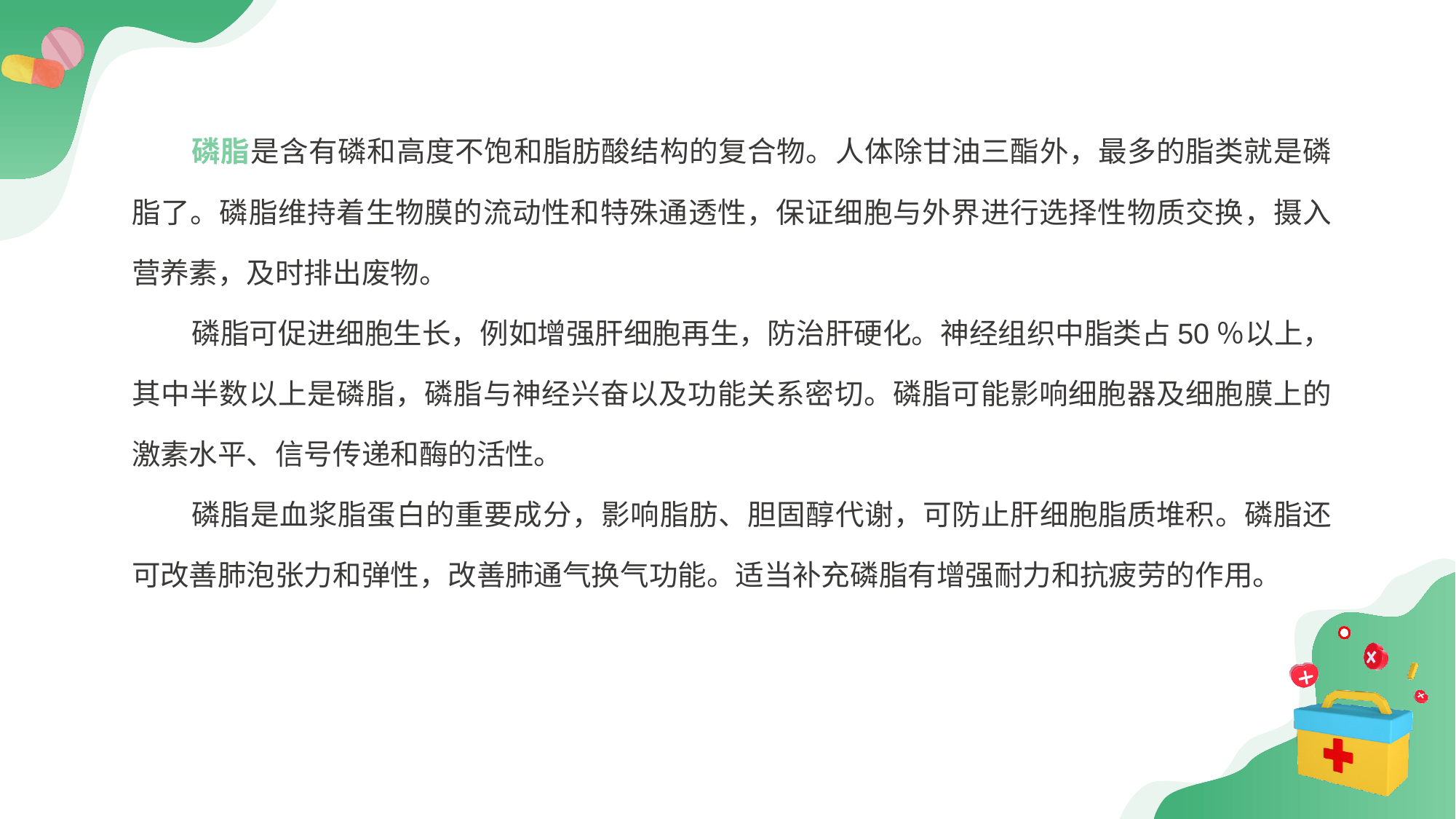

磷脂是含有磷和高度不饱和脂肪酸结构的复合物。人体除甘油三酯外，最多的脂类就是磷脂了。磷脂维持着生物膜的流动性和特殊通透性，保证细胞与外界进行选择性物质交换，摄入营养素，及时排出废物。
磷脂可促进细胞生长，例如增强肝细胞再生，防治肝硬化。神经组织中脂类占50％以上，其中半数以上是磷脂，磷脂与神经兴奋以及功能关系密切。磷脂可能影响细胞器及细胞膜上的激素水平、信号传递和酶的活性。
磷脂是血浆脂蛋白的重要成分，影响脂肪、胆固醇代谢，可防止肝细胞脂质堆积。磷脂还可改善肺泡张力和弹性，改善肺通气换气功能。适当补充磷脂有增强耐力和抗疲劳的作用。